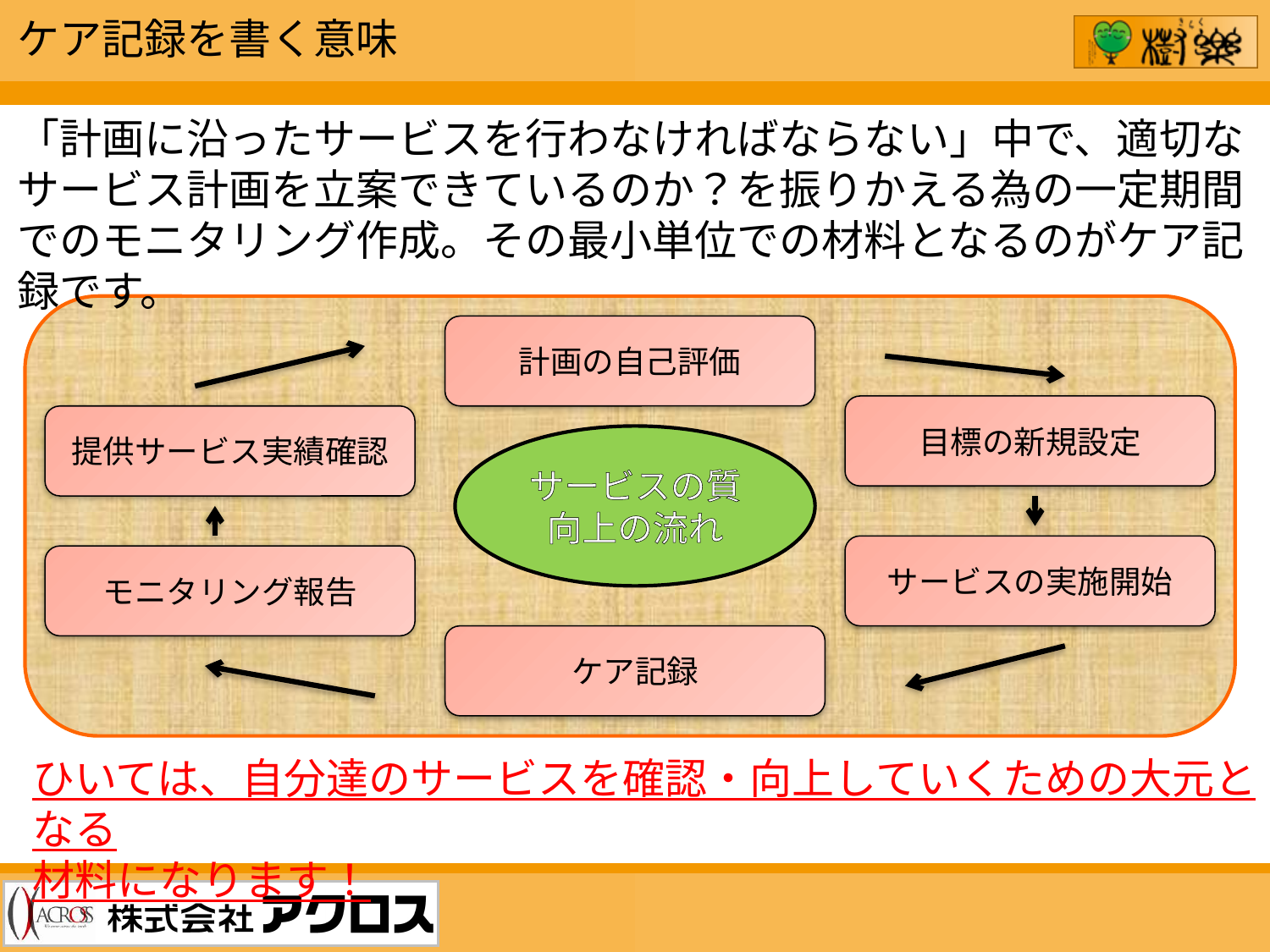

ケア記録を書く意味
「計画に沿ったサービスを行わなければならない」中で、適切なサービス計画を立案できているのか？を振りかえる為の一定期間でのモニタリング作成。その最小単位での材料となるのがケア記録です。

計画の自己評価
目標の新規設定
サービスの実施開始
提供サービス実績確認
モニタリング報告
ケア記録
サービスの質
向上の流れ
ひいては、自分達のサービスを確認・向上していくための大元となる
材料になります！